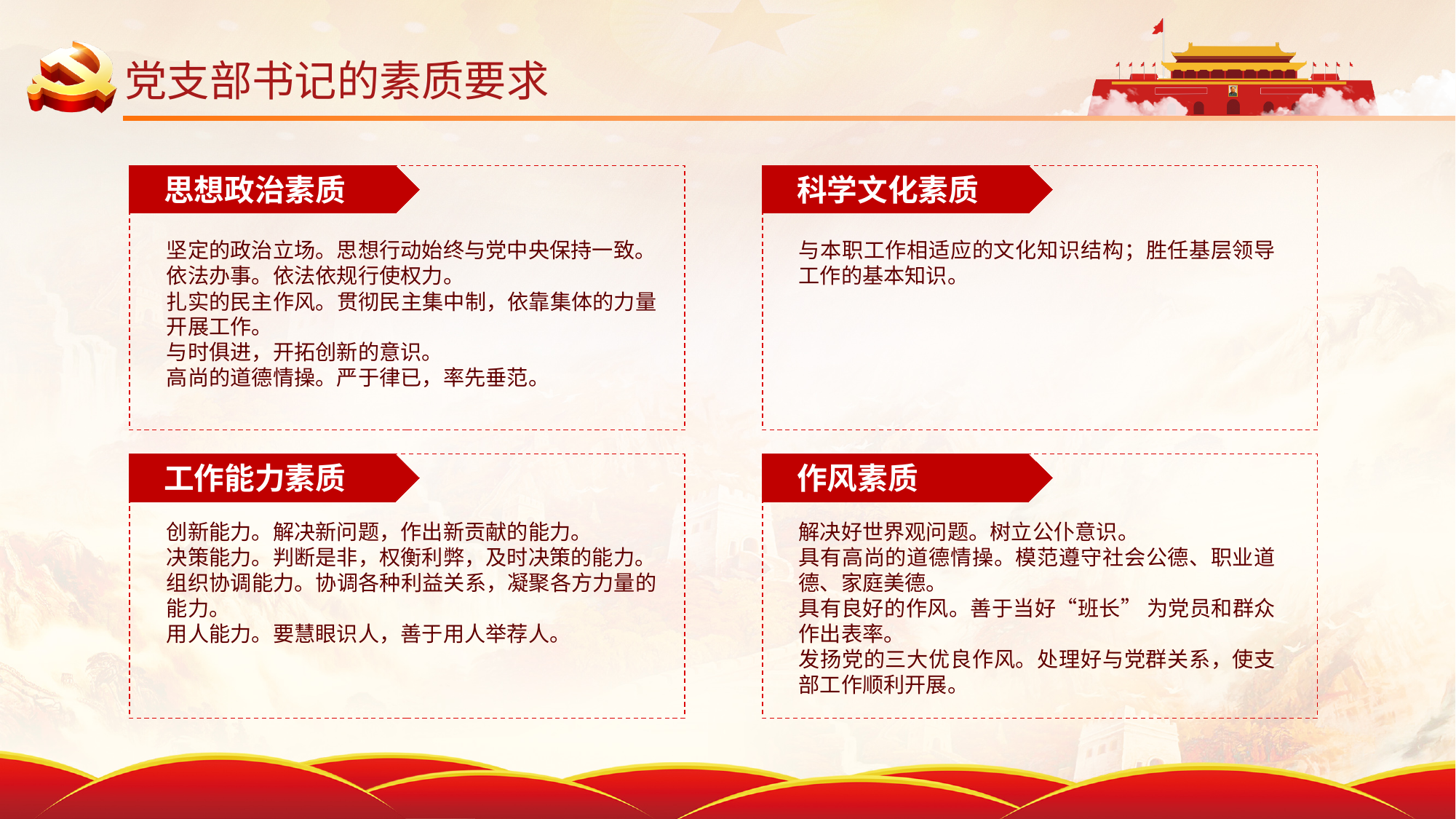

# 党支部书记的素质要求

思想政治素质

科学文化素质
坚定的政治立场。思想行动始终与党中央保持一致。
依法办事。依法依规行使权力。
扎实的民主作风。贯彻民主集中制，依靠集体的力量开展工作。
与时俱进，开拓创新的意识。
高尚的道德情操。严于律已，率先垂范。
与本职工作相适应的文化知识结构；胜任基层领导工作的基本知识。
工作能力素质
作风素质

创新能力。解决新问题，作出新贡献的能力。
决策能力。判断是非，权衡利弊，及时决策的能力。
组织协调能力。协调各种利益关系，凝聚各方力量的能力。
用人能力。要慧眼识人，善于用人举荐人。
解决好世界观问题。树立公仆意识。
具有高尚的道德情操。模范遵守社会公德、职业道德、家庭美德。
具有良好的作风。善于当好“班长” 为党员和群众作出表率。
发扬党的三大优良作风。处理好与党群关系，使支部工作顺利开展。